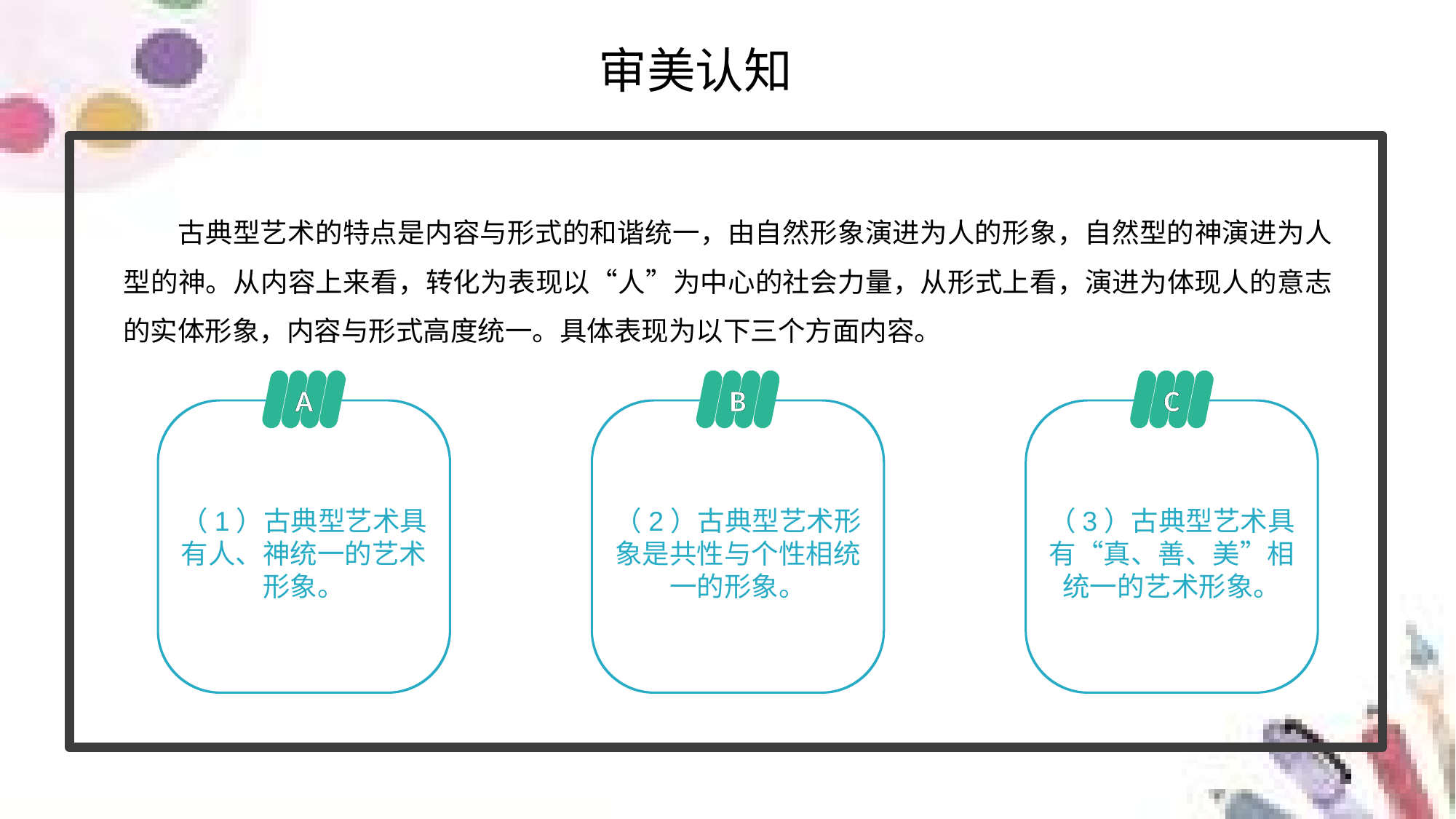

审美认知

古典型艺术的特点是内容与形式的和谐统一，由自然形象演进为人的形象，自然型的神演进为人型的神。从内容上来看，转化为表现以“人”为中心的社会力量，从形式上看，演进为体现人的意志的实体形象，内容与形式高度统一。具体表现为以下三个方面内容。
A
B
C
（1）古典型艺术具有人、神统一的艺术
形象。
（2）古典型艺术形象是共性与个性相统一的形象。
（3）古典型艺术具有“真、善、美”相统一的艺术形象。